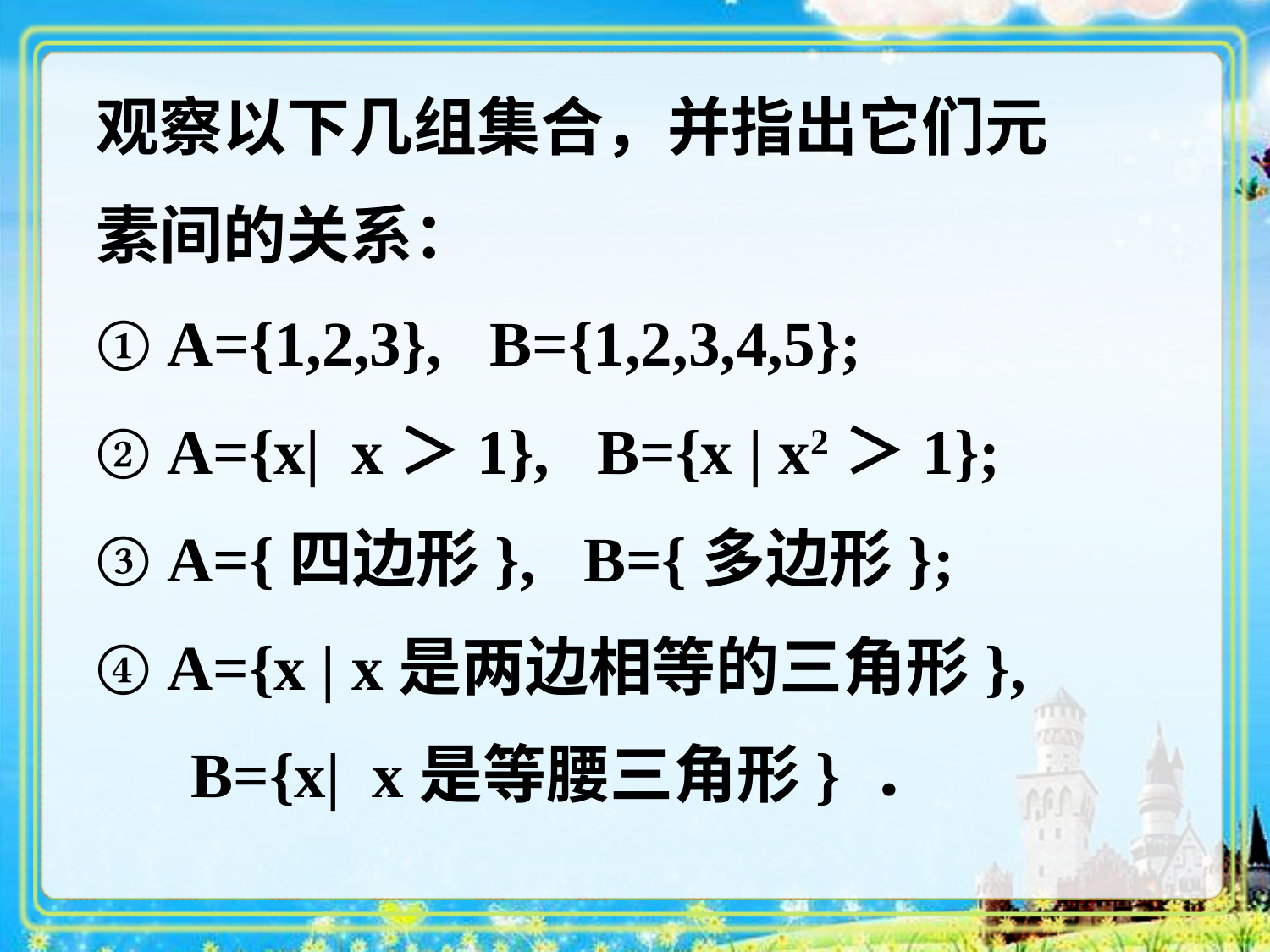

观察以下几组集合，并指出它们元
素间的关系：
① A={1,2,3},   B={1,2,3,4,5};
② A={x|  x＞1},   B={x | x2＞1};
③ A={四边形},   B={多边形};
④ A={x | x是两边相等的三角形},
      B={x|  x是等腰三角形} ．